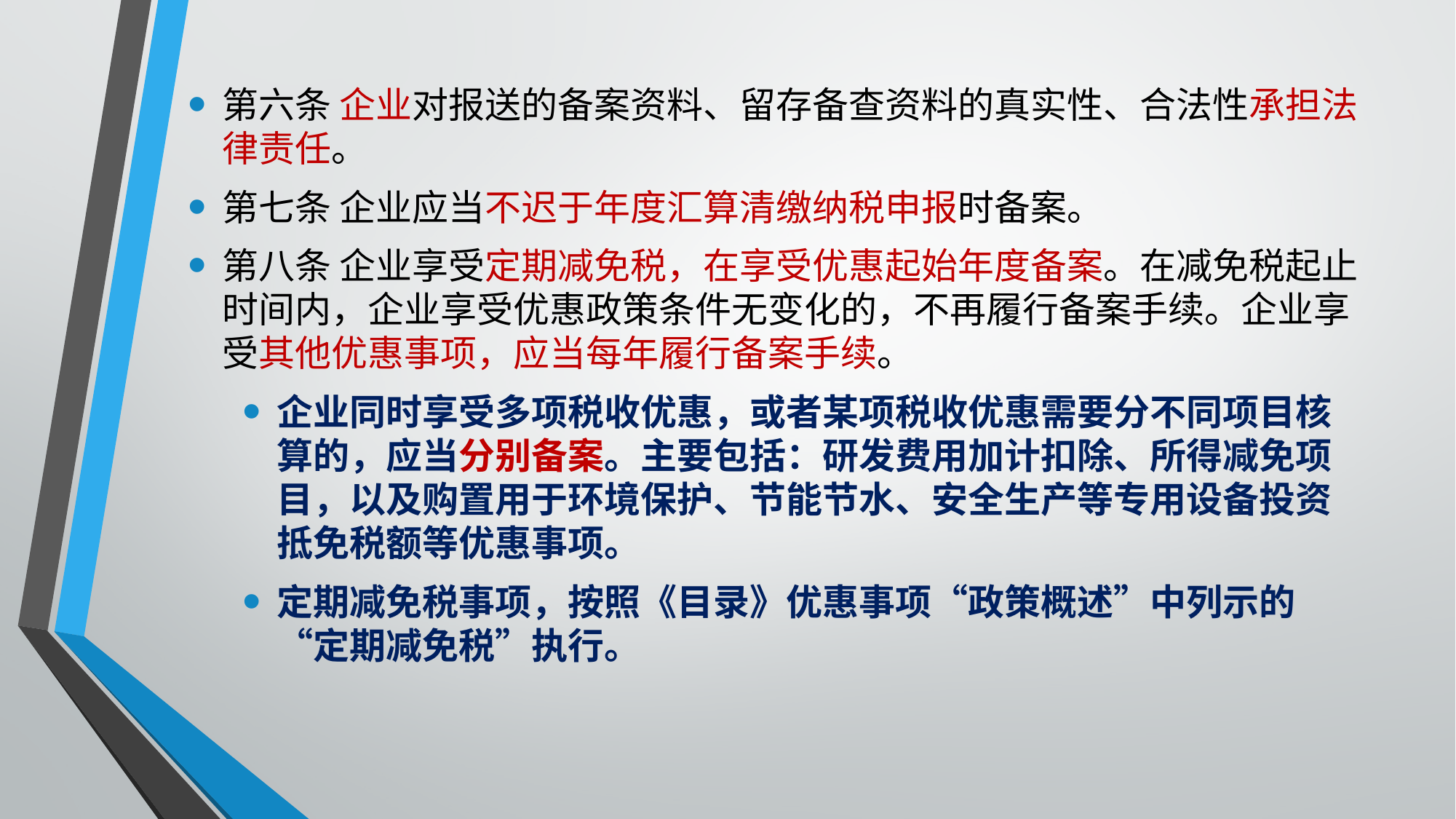

第六条 企业对报送的备案资料、留存备查资料的真实性、合法性承担法律责任。
第七条 企业应当不迟于年度汇算清缴纳税申报时备案。
第八条 企业享受定期减免税，在享受优惠起始年度备案。在减免税起止时间内，企业享受优惠政策条件无变化的，不再履行备案手续。企业享受其他优惠事项，应当每年履行备案手续。
企业同时享受多项税收优惠，或者某项税收优惠需要分不同项目核算的，应当分别备案。主要包括：研发费用加计扣除、所得减免项目，以及购置用于环境保护、节能节水、安全生产等专用设备投资抵免税额等优惠事项。
定期减免税事项，按照《目录》优惠事项“政策概述”中列示的“定期减免税”执行。